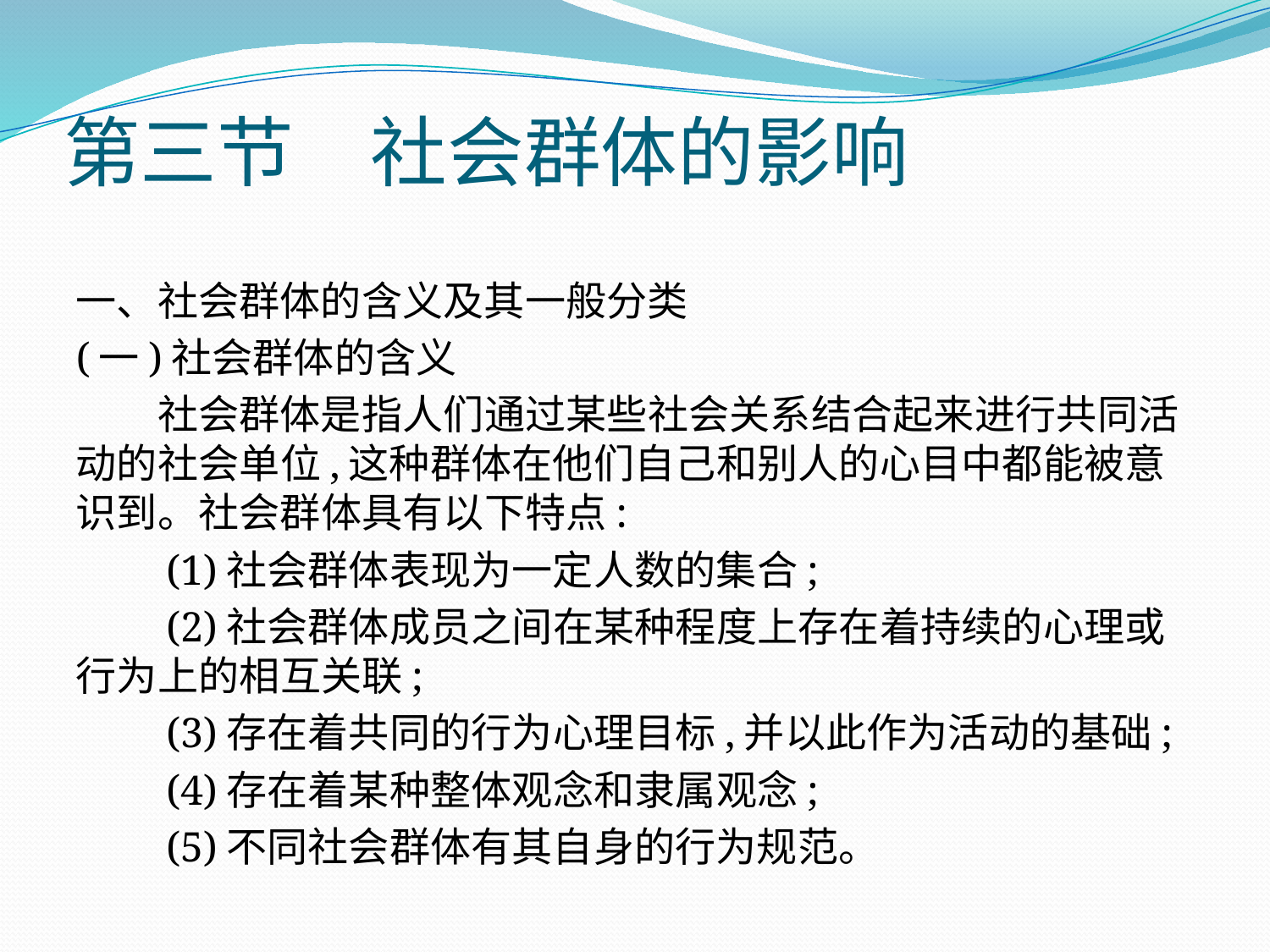

# 第三节　社会群体的影响
一、社会群体的含义及其一般分类
(一)社会群体的含义
　　社会群体是指人们通过某些社会关系结合起来进行共同活动的社会单位,这种群体在他们自己和别人的心目中都能被意识到。社会群体具有以下特点:
　　(1)社会群体表现为一定人数的集合;
　　(2)社会群体成员之间在某种程度上存在着持续的心理或行为上的相互关联;
　　(3)存在着共同的行为心理目标,并以此作为活动的基础;
　　(4)存在着某种整体观念和隶属观念;
　　(5)不同社会群体有其自身的行为规范。